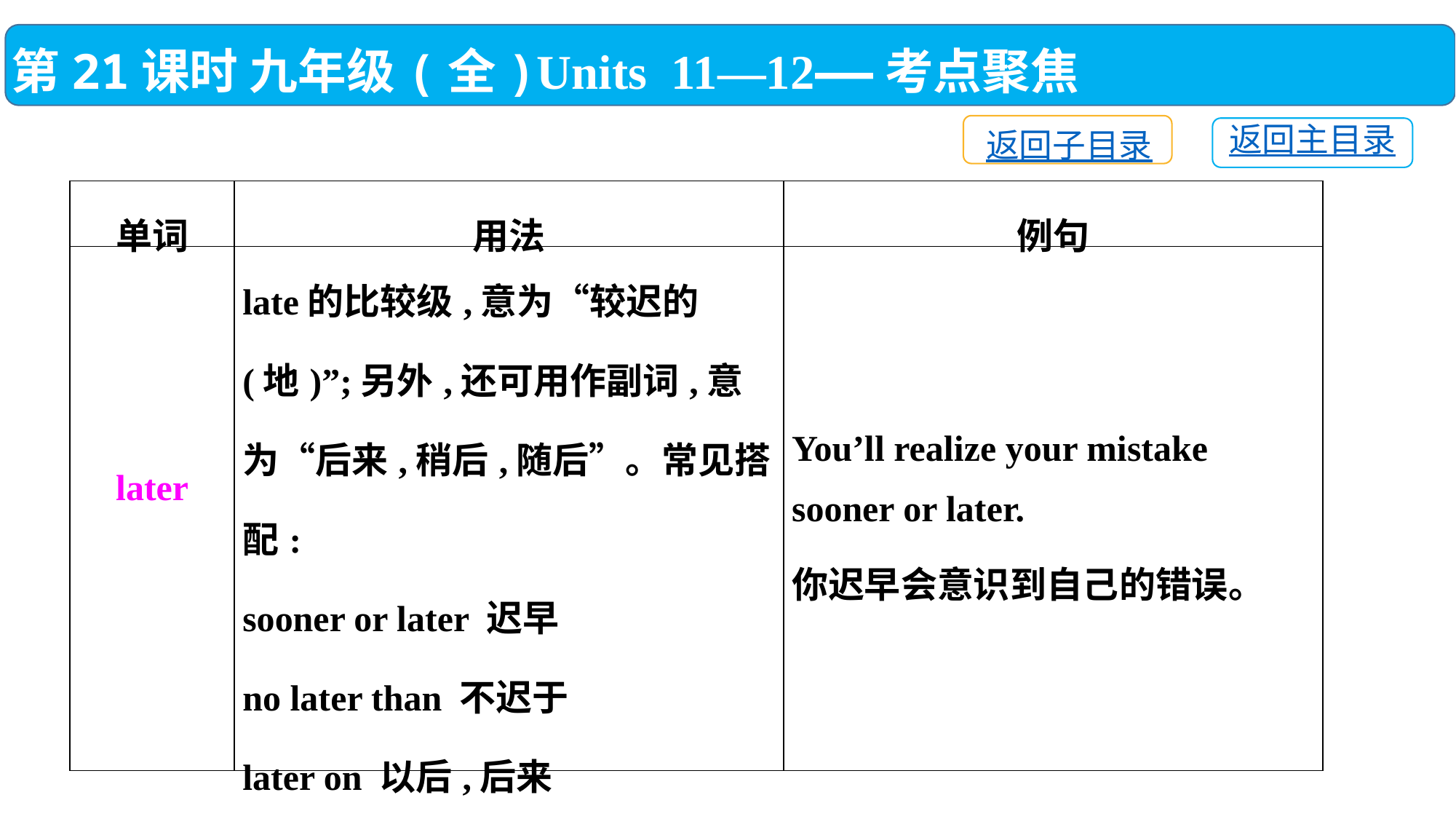

第21课时 九年级(全)Units  11—12——考点聚焦

返回子目录
返回主目录
| 单词 | 用法 | 例句 |
| --- | --- | --- |
| later | late的比较级,意为“较迟的(地)”;另外,还可用作副词,意为“后来,稍后,随后”。常见搭配: sooner or later 迟早 no later than 不迟于 later on 以后,后来 See you later. 再见。 | You’ll realize your mistake sooner or later. 你迟早会意识到自己的错误。 |